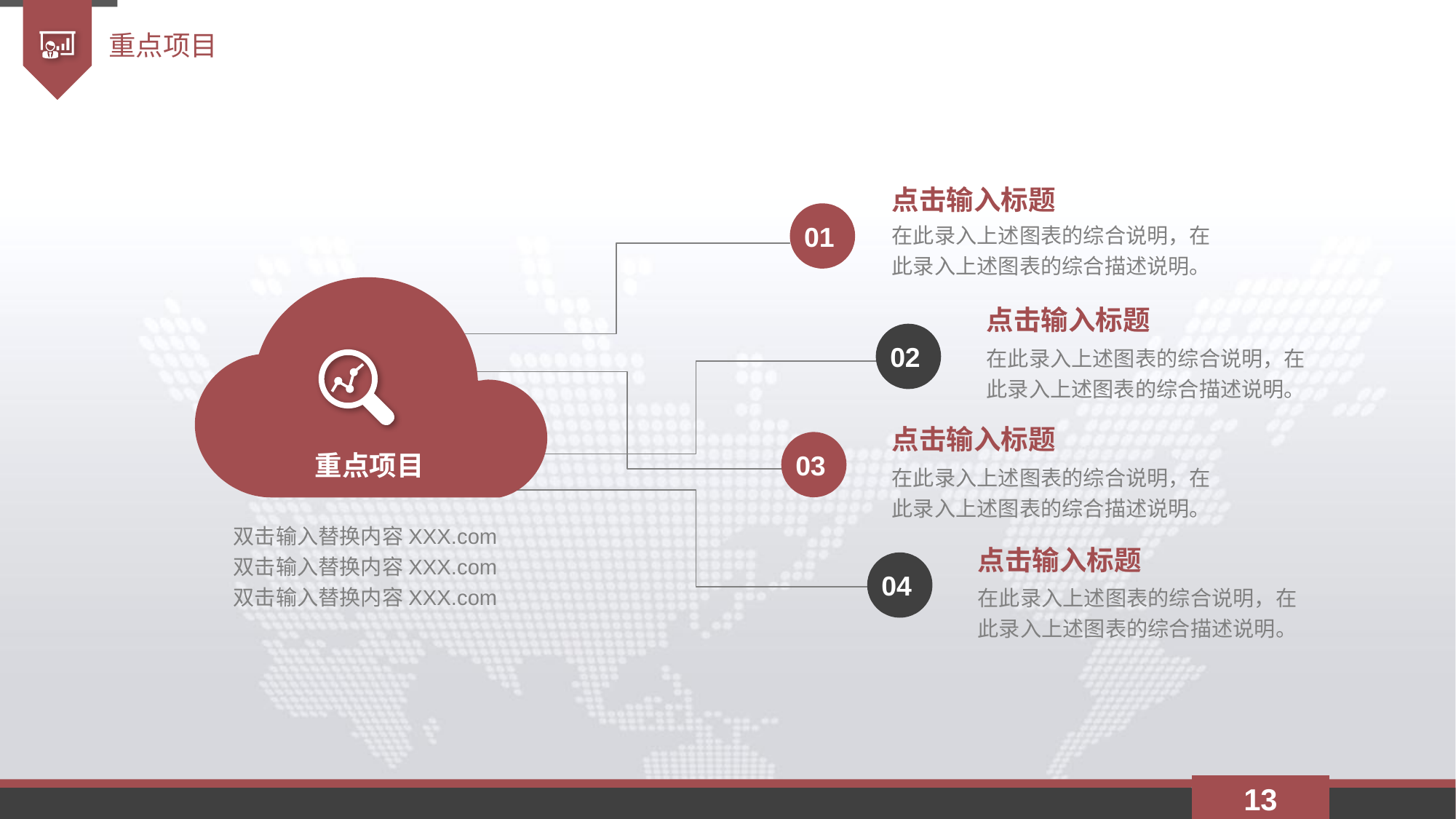

重点项目

点击输入标题

在此录入上述图表的综合说明，在此录入上述图表的综合描述说明。
01

点击输入标题

在此录入上述图表的综合说明，在此录入上述图表的综合描述说明。
02

点击输入标题

重点项目
03
在此录入上述图表的综合说明，在此录入上述图表的综合描述说明。
双击输入替换内容XXX.com双击输入替换内容XXX.com双击输入替换内容XXX.com
点击输入标题

04
在此录入上述图表的综合说明，在此录入上述图表的综合描述说明。

13

延时符